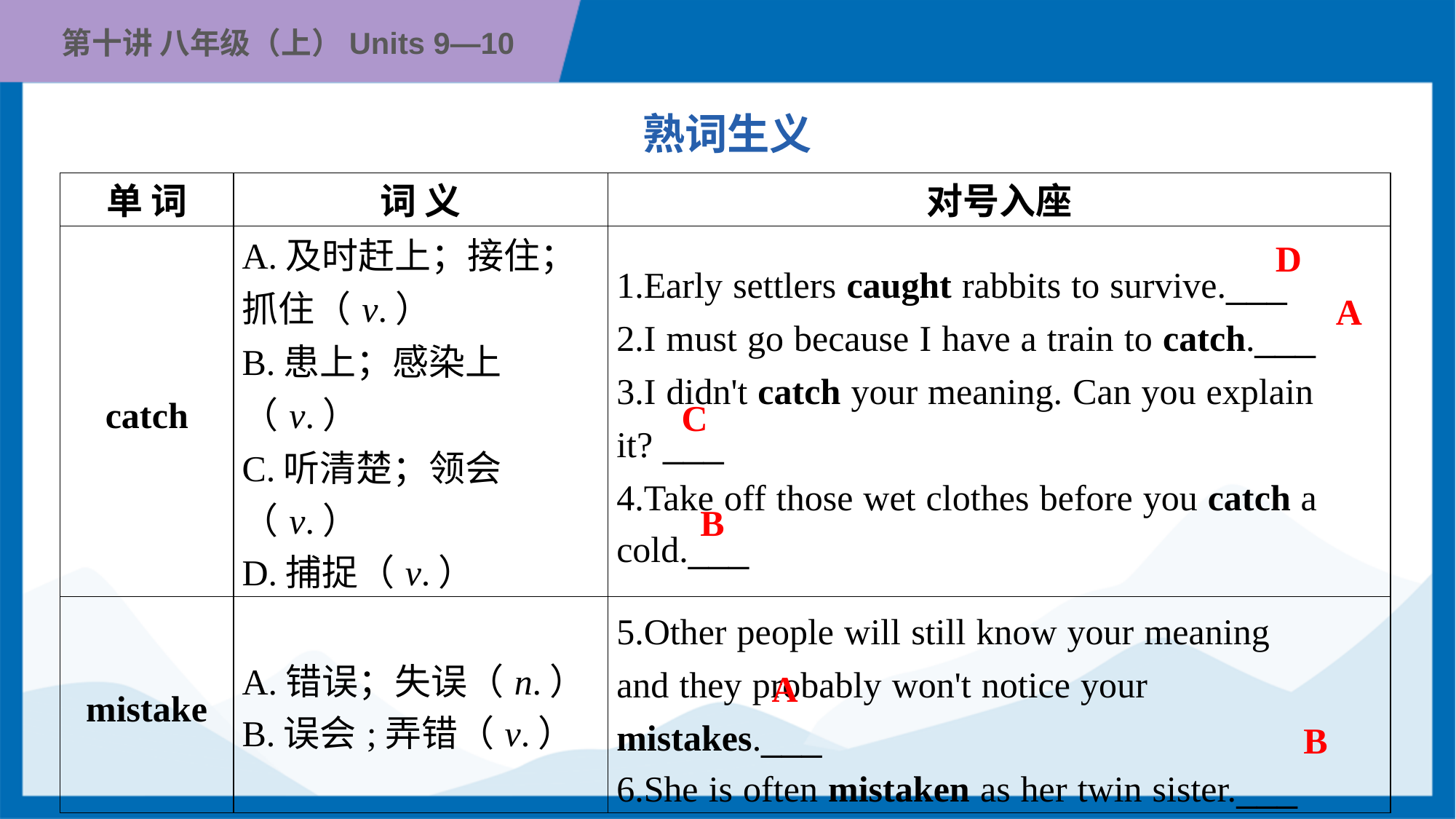

熟词生义
| 单 词 | 词 义 | 对号入座 |
| --- | --- | --- |
| catch | A.及时赶上；接住； 抓住（v.） B.患上；感染上（v.） C.听清楚；领会（v.） D.捕捉（v.） | 1.Early settlers caught rabbits to survive.\_\_\_ 2.I must go because I have a train to catch.\_\_\_ 3.I didn't catch your meaning. Can you explain it? \_\_\_ 4.Take off those wet clothes before you catch a cold.\_\_\_ |
| mistake | A.错误；失误（n.） B.误会;弄错（v.） | 5.Other people will still know your meaning and they probably won't notice your mistakes.\_\_\_ 6.She is often mistaken as her twin sister.\_\_\_ |
D
A
C
B
A
B